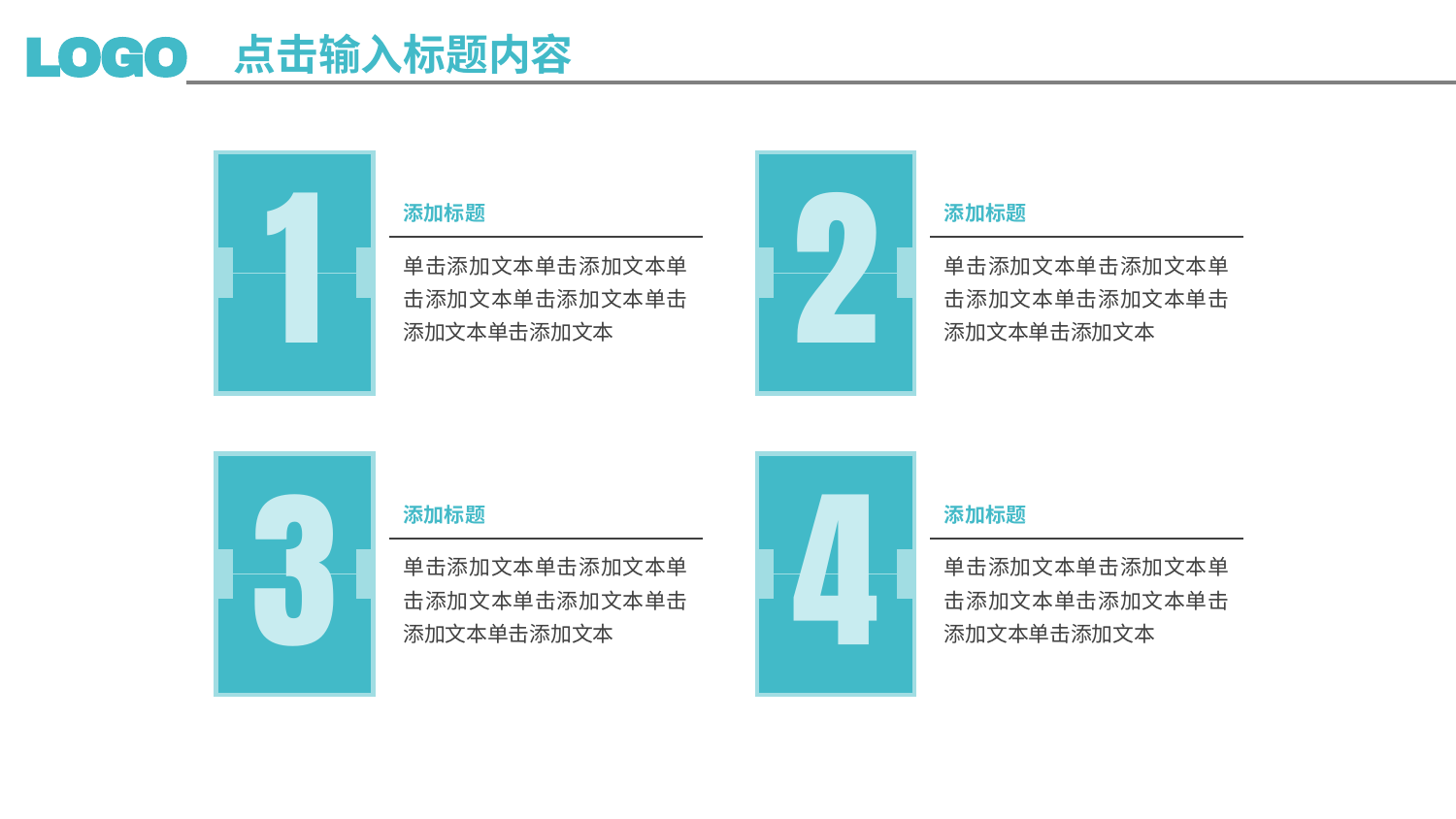

LOGO
点击输入标题内容

1

2

添加标题
单击添加文本单击添加文本单击添加文本单击添加文本单击添加文本单击添加文本
添加标题
单击添加文本单击添加文本单击添加文本单击添加文本单击添加文本单击添加文本

3

4

添加标题
单击添加文本单击添加文本单击添加文本单击添加文本单击添加文本单击添加文本
添加标题
单击添加文本单击添加文本单击添加文本单击添加文本单击添加文本单击添加文本